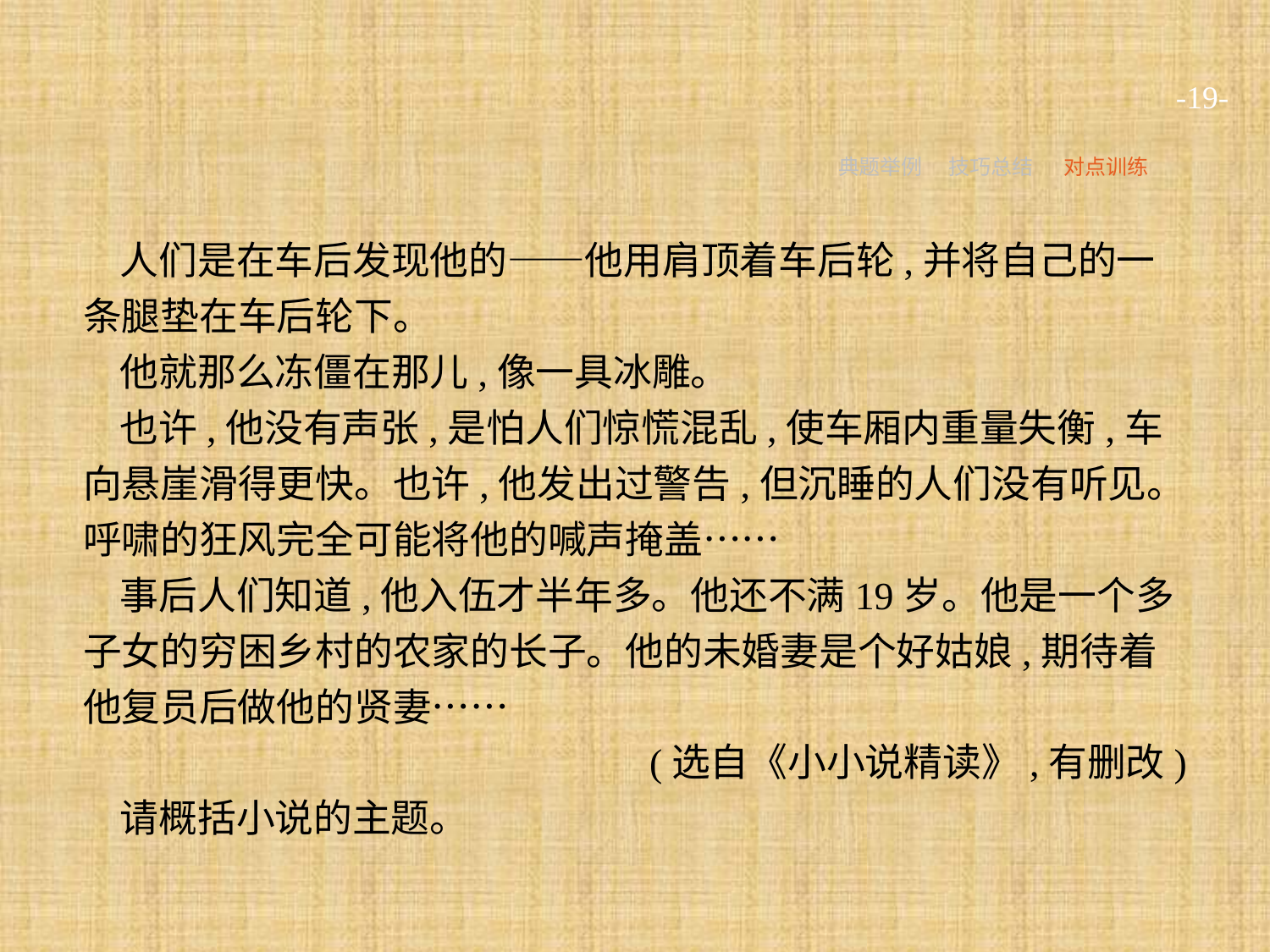

-19-
典题举例
技巧总结
对点训练
人们是在车后发现他的——他用肩顶着车后轮,并将自己的一条腿垫在车后轮下。
他就那么冻僵在那儿,像一具冰雕。
也许,他没有声张,是怕人们惊慌混乱,使车厢内重量失衡,车向悬崖滑得更快。也许,他发出过警告,但沉睡的人们没有听见。呼啸的狂风完全可能将他的喊声掩盖……
事后人们知道,他入伍才半年多。他还不满19岁。他是一个多子女的穷困乡村的农家的长子。他的未婚妻是个好姑娘,期待着他复员后做他的贤妻……
(选自《小小说精读》,有删改)
请概括小说的主题。